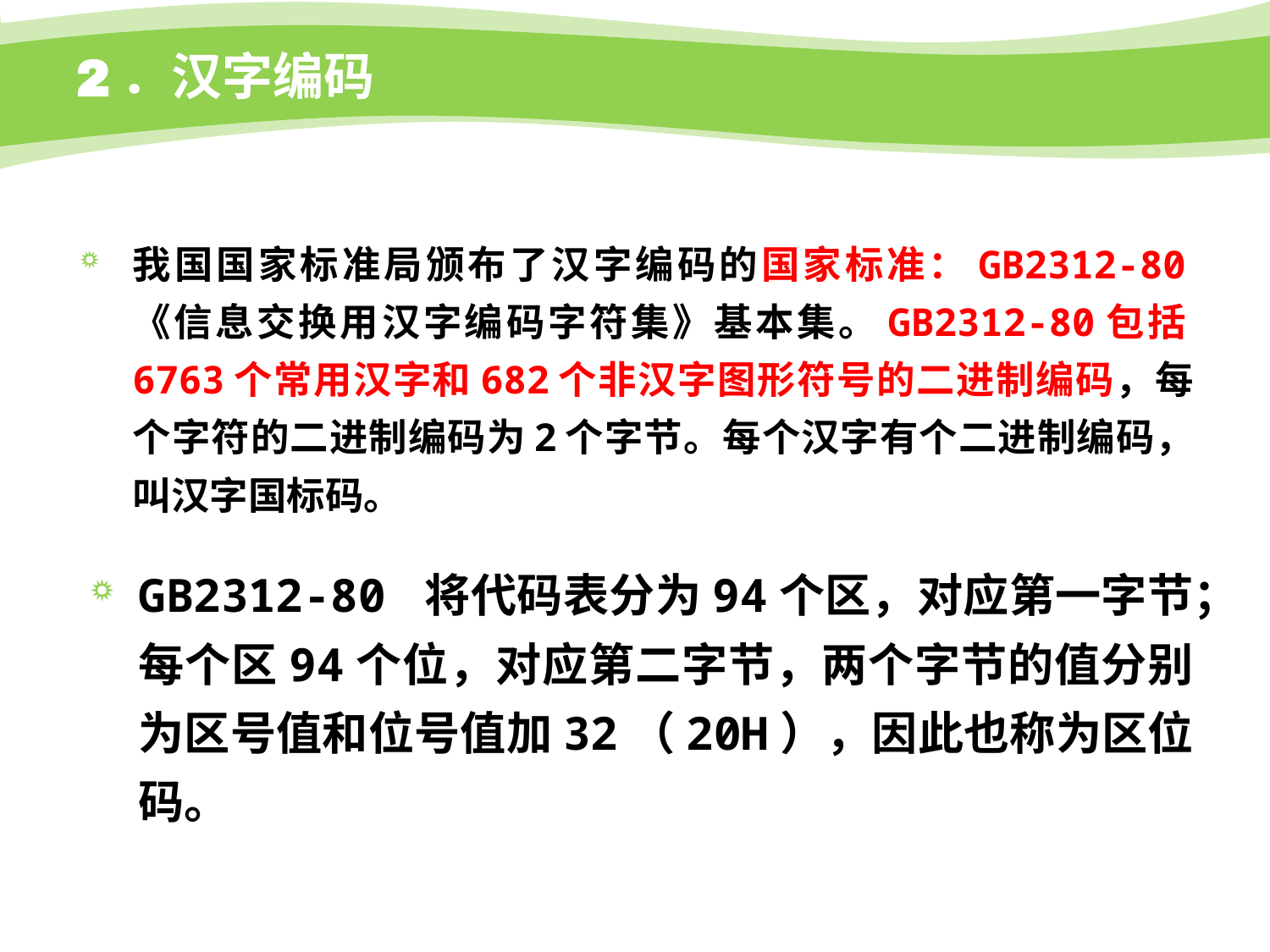

# 2．汉字编码
我国国家标准局颁布了汉字编码的国家标准：GB2312-80《信息交换用汉字编码字符集》基本集。GB2312-80包括6763个常用汉字和682个非汉字图形符号的二进制编码，每个字符的二进制编码为2个字节。每个汉字有个二进制编码，叫汉字国标码。

GB2312-80 将代码表分为94个区，对应第一字节；每个区94个位，对应第二字节，两个字节的值分别为区号值和位号值加32（20H），因此也称为区位码。